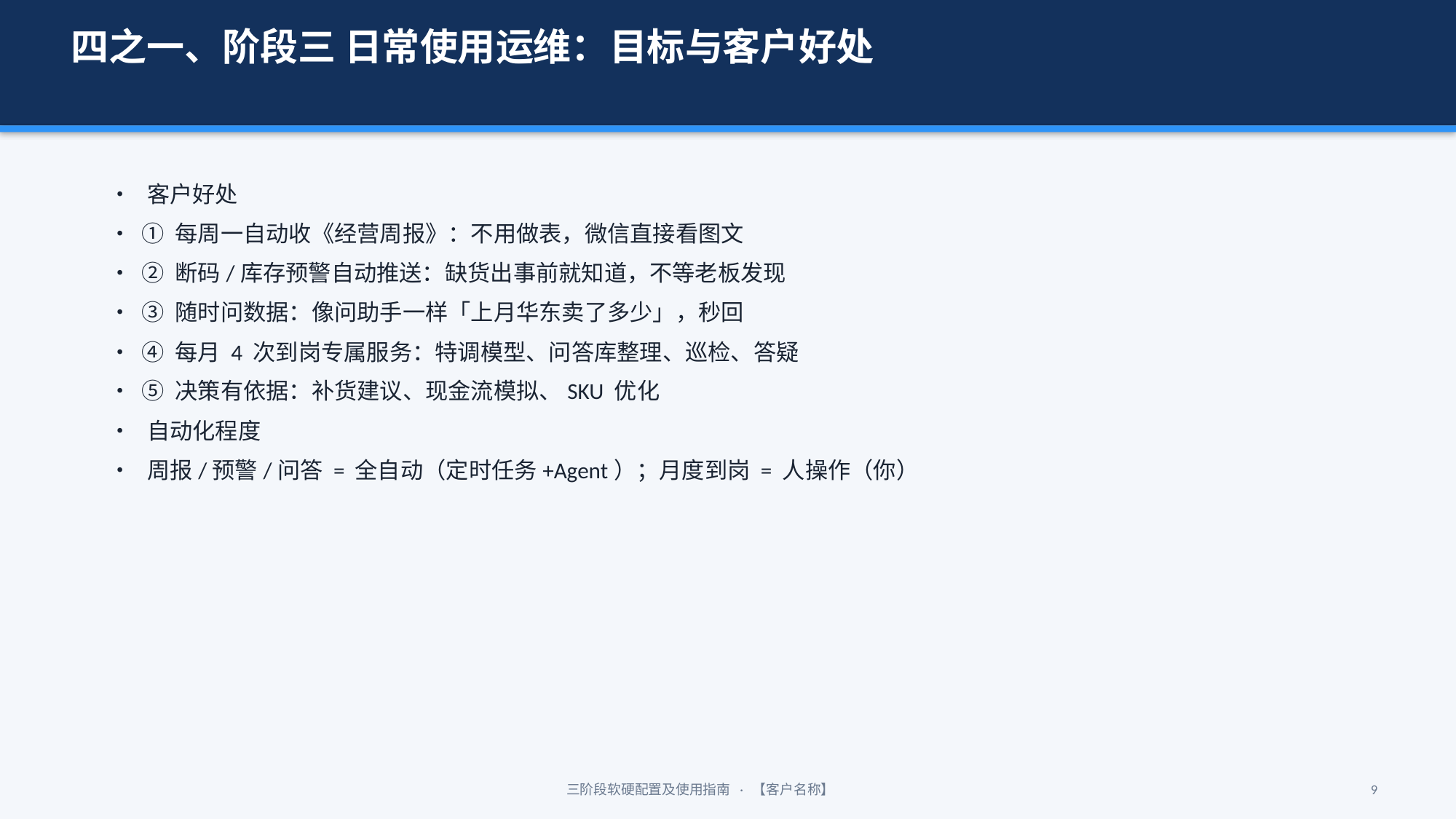

四之一、阶段三 日常使用运维：目标与客户好处

•  客户好处
•  ① 每周一自动收《经营周报》：不用做表，微信直接看图文
•  ② 断码/库存预警自动推送：缺货出事前就知道，不等老板发现
•  ③ 随时问数据：像问助手一样「上月华东卖了多少」，秒回
•  ④ 每月 4 次到岗专属服务：特调模型、问答库整理、巡检、答疑
•  ⑤ 决策有依据：补货建议、现金流模拟、SKU 优化
•  自动化程度
•  周报/预警/问答 = 全自动（定时任务+Agent）；月度到岗 = 人操作（你）
三阶段软硬配置及使用指南  ·  【客户名称】
9